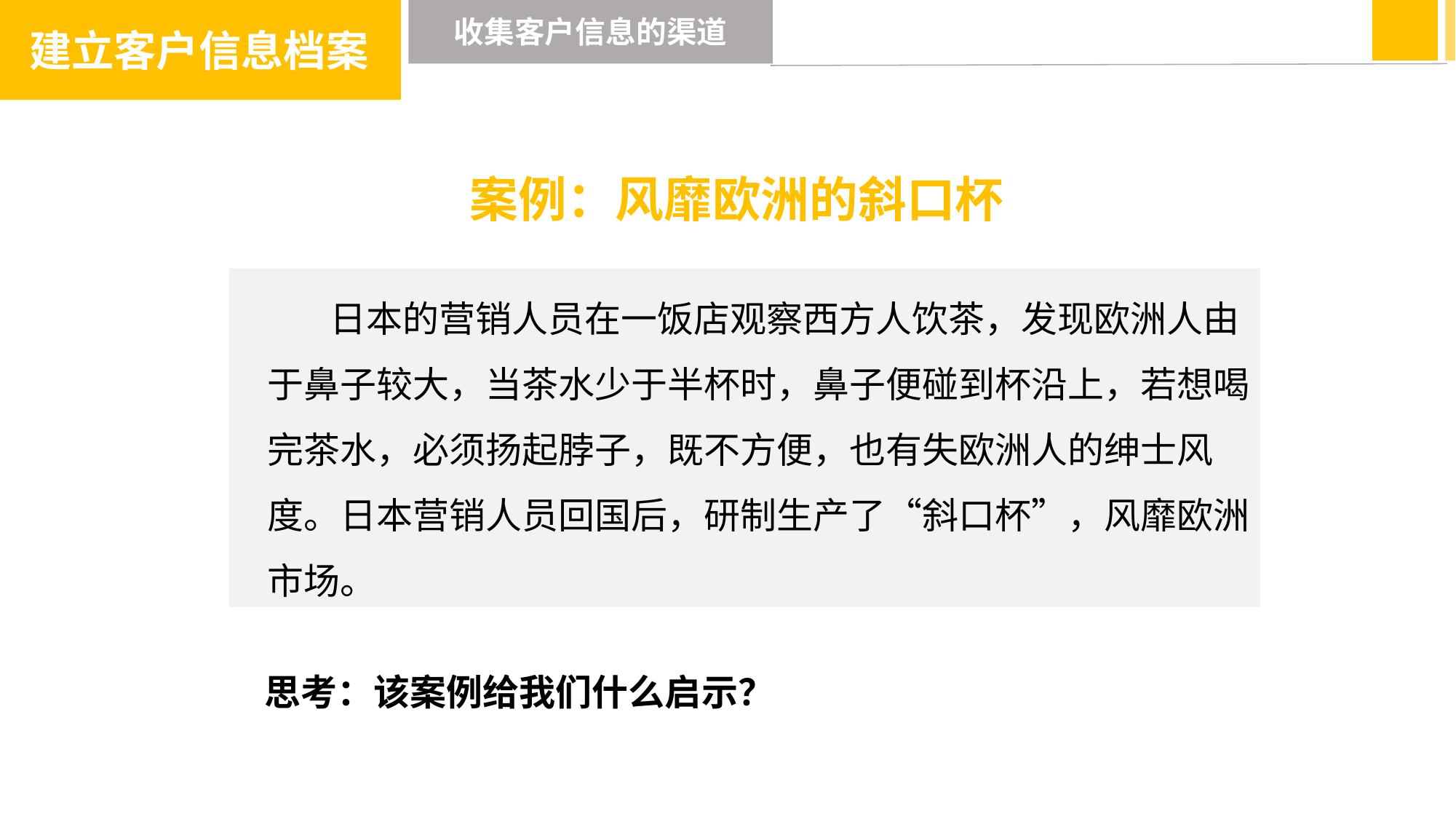

建立客户信息档案

收集客户信息的渠道

案例：风靡欧洲的斜口杯

          日本的营销人员在一饭店观察西方人饮茶，发现欧洲人由于鼻子较大，当茶水少于半杯时，鼻子便碰到杯沿上，若想喝完茶水，必须扬起脖子，既不方便，也有失欧洲人的绅士风度。日本营销人员回国后，研制生产了“斜口杯”，风靡欧洲市场。
思考：该案例给我们什么启示？